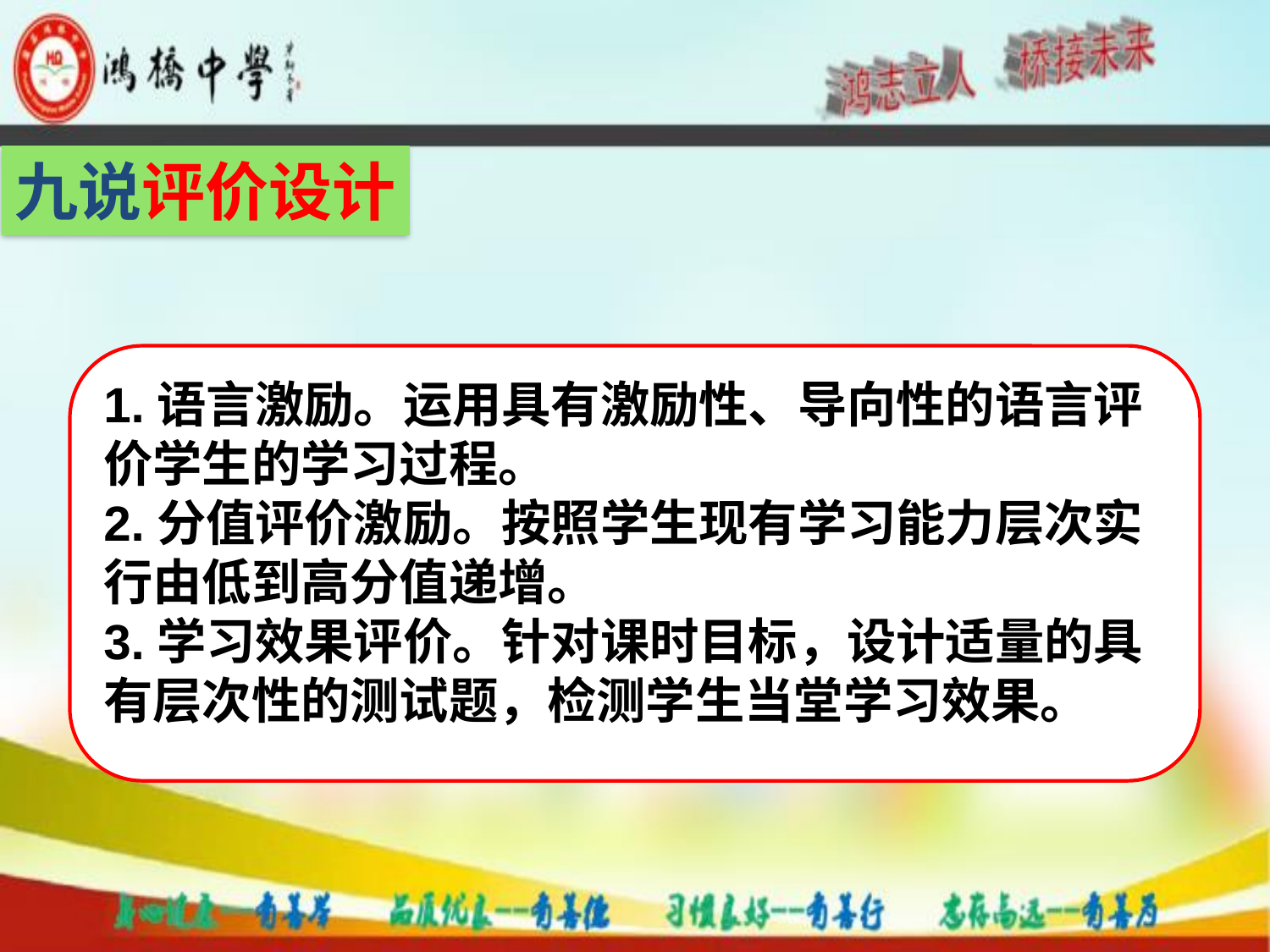

九说评价设计
1.语言激励。运用具有激励性、导向性的语言评价学生的学习过程。
2.分值评价激励。按照学生现有学习能力层次实行由低到高分值递增。
3.学习效果评价。针对课时目标，设计适量的具有层次性的测试题，检测学生当堂学习效果。